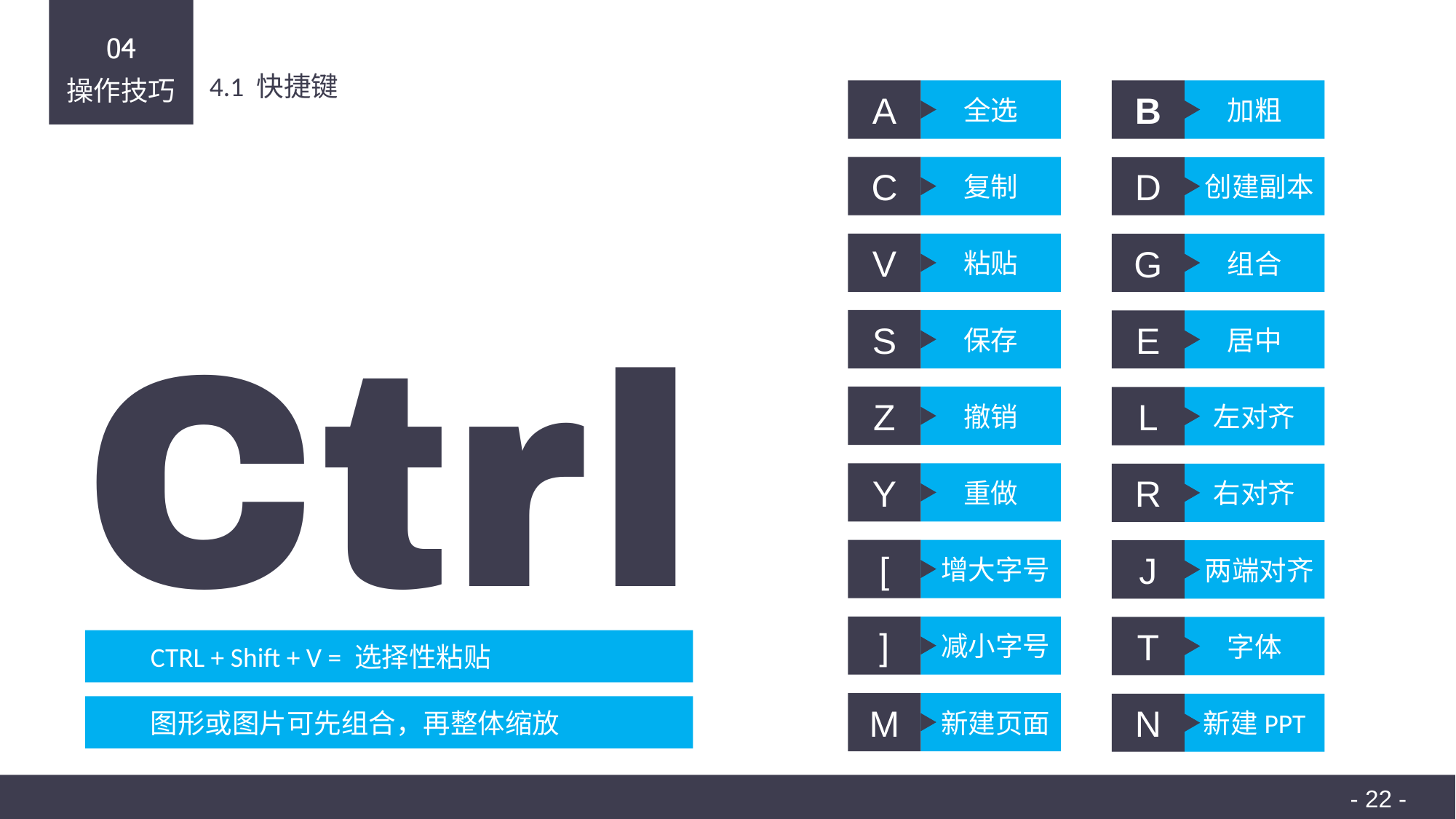

04
操作技巧
4.1 快捷键
A
全选

B
加粗

C
复制

D
创建副本

V
粘贴

G
组合

Ctrl
S
保存

E
居中

Z
撤销

L
左对齐

Y
重做

R
右对齐

[
增大字号

J
两端对齐

]
减小字号

T
字体

CTRL + Shift + V = 选择性粘贴
M
新建页面

N
新建PPT

图形或图片可先组合，再整体缩放